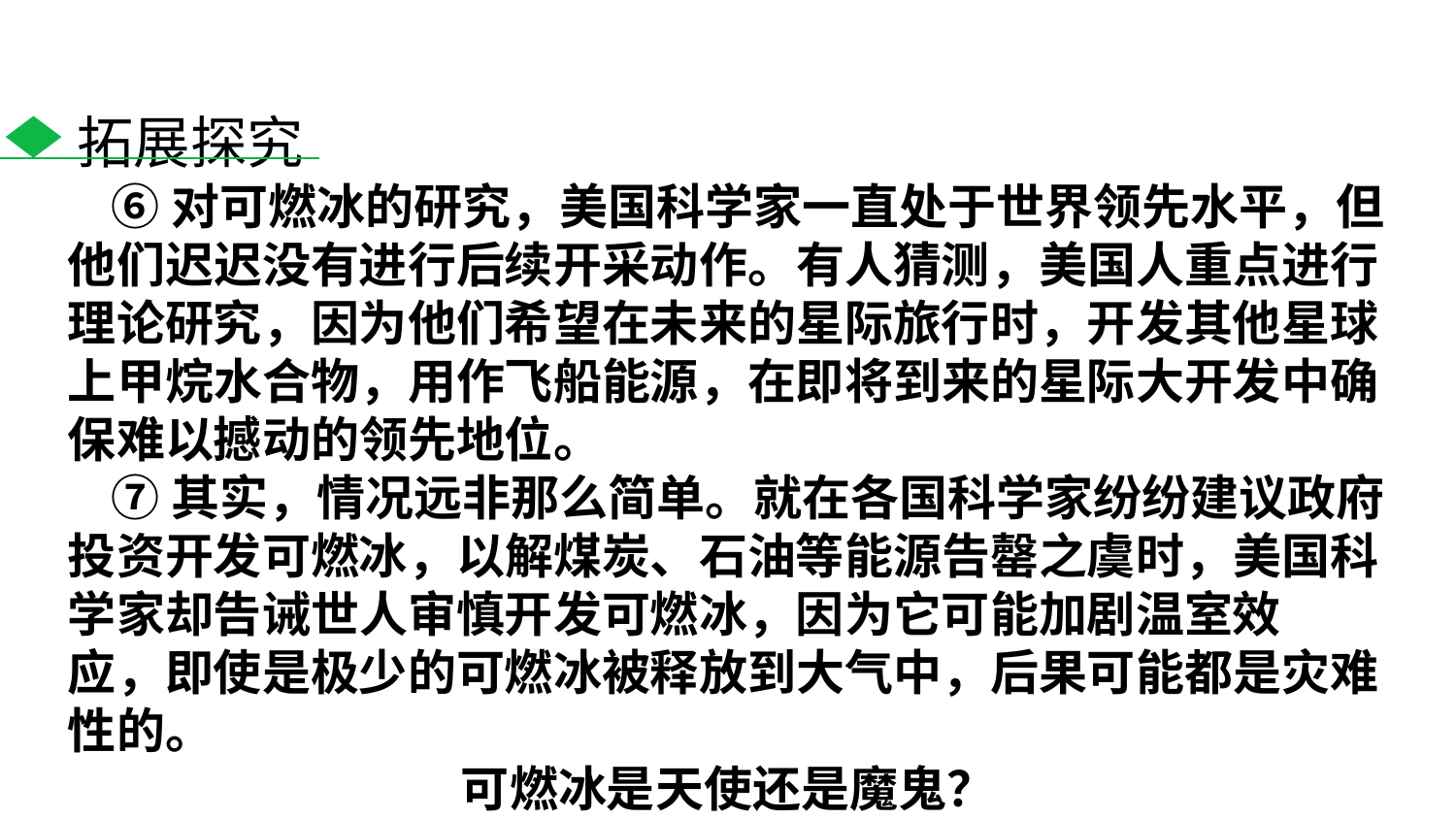

拓展探究

    ⑥对可燃冰的研究，美国科学家一直处于世界领先水平，但他们迟迟没有进行后续开采动作。有人猜测，美国人重点进行理论研究，因为他们希望在未来的星际旅行时，开发其他星球上甲烷水合物，用作飞船能源，在即将到来的星际大开发中确保难以撼动的领先地位。
    ⑦其实，情况远非那么简单。就在各国科学家纷纷建议政府投资开发可燃冰，以解煤炭、石油等能源告罄之虞时，美国科学家却告诫世人审慎开发可燃冰，因为它可能加剧温室效
应，即使是极少的可燃冰被释放到大气中，后果可能都是灾难性的。
可燃冰是天使还是魔鬼？
    ⑧目前，科学界对可燃冰开发有两种观点：以美国俄勒冈